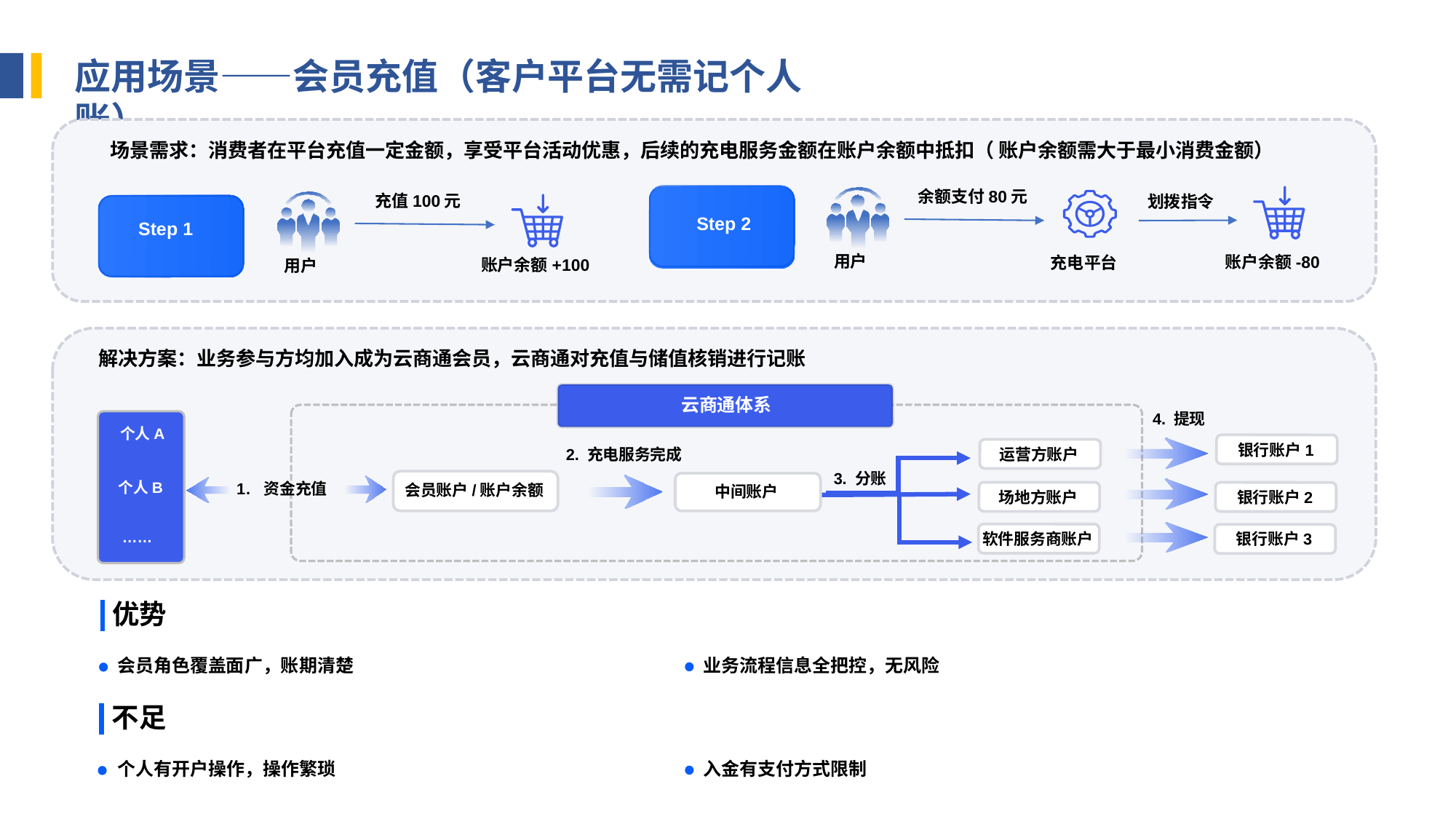

应用场景——会员充值（客户平台无需记个人账）

场景需求：消费者在平台充值一定金额，享受平台活动优惠，后续的充电服务金额在账户余额中抵扣（ 账户余额需大于最小消费金额）
余额支付80元

用户

划拨指令

账户余额-80
充电平台
充值100元

账户余额+100
用户

Step 2
Step 1

解决方案：业务参与方均加入成为云商通会员，云商通对充值与储值核销进行记账

云商通体系
4. 提现

个人A
个人B
……
银行账户1

运营方账户

2. 充电服务完成

3. 分账

会员账户/账户余额

中间账户
资金充值
场地方账户

银行账户2

软件服务商账户

银行账户3

优势

会员角色覆盖面广，账期清楚

业务流程信息全把控，无风险

不足

个人有开户操作，操作繁琐
入金有支付方式限制